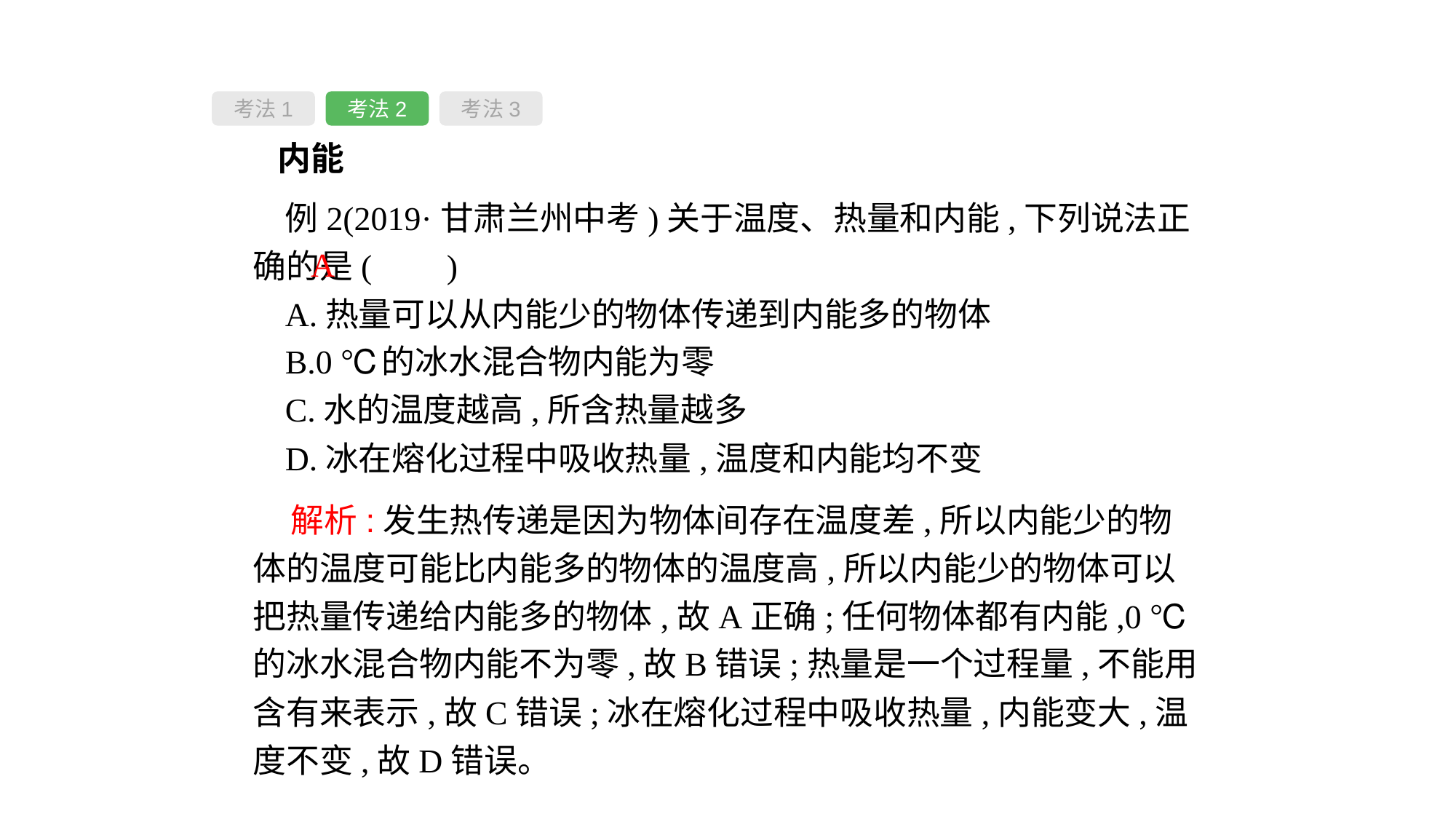

考法1
考法2
考法3
   内能
例2(2019·甘肃兰州中考)关于温度、热量和内能,下列说法正确的是(   　)
A.热量可以从内能少的物体传递到内能多的物体
B.0 ℃的冰水混合物内能为零
C.水的温度越高,所含热量越多
D.冰在熔化过程中吸收热量,温度和内能均不变
A
    解析:发生热传递是因为物体间存在温度差,所以内能少的物体的温度可能比内能多的物体的温度高,所以内能少的物体可以把热量传递给内能多的物体,故A正确;任何物体都有内能,0 ℃的冰水混合物内能不为零,故B错误;热量是一个过程量,不能用含有来表示,故C错误;冰在熔化过程中吸收热量,内能变大,温度不变,故D错误。